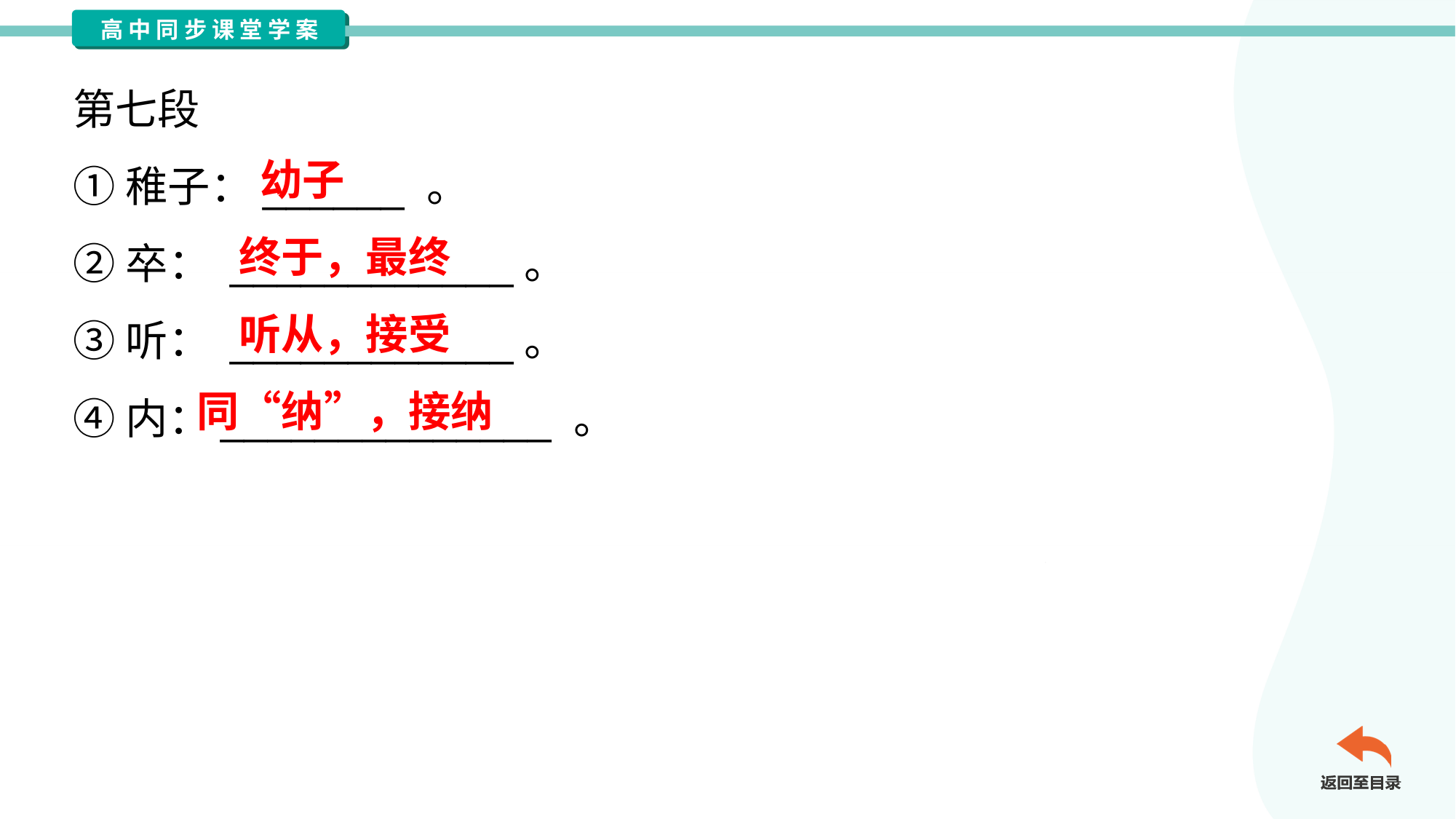

第七段
①稚子：______ 。
②卒： ____________。
③听： ____________。
④内：______________ 。
幼子
终于，最终
听从，接受
同“纳”，接纳